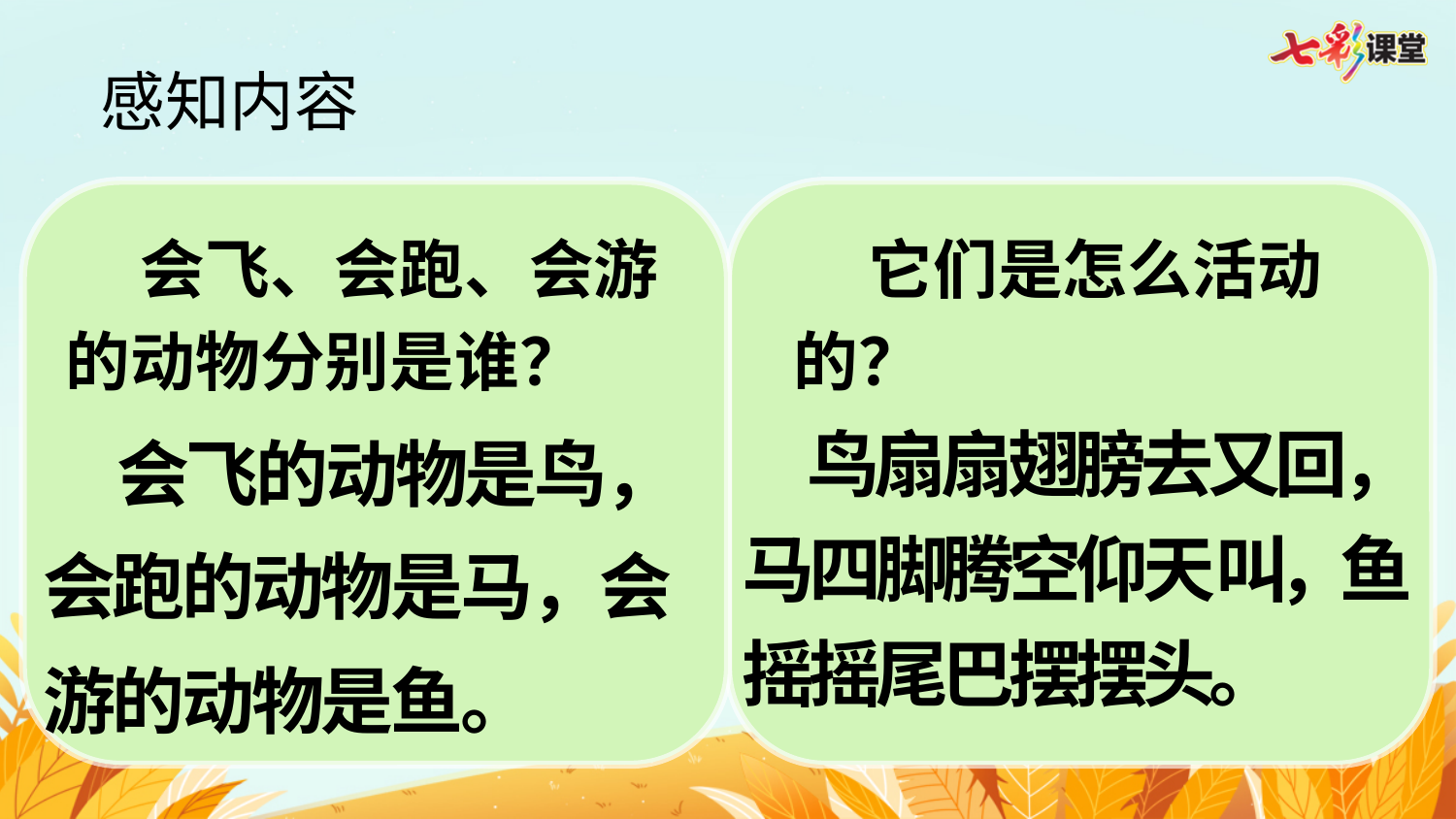

感知内容

    会飞、会跑、会游的动物分别是谁？
    它们是怎么活动的？
    会飞的动物是鸟，会跑的动物是马，会游的动物是鱼。
    鸟扇扇翅膀去又回，马四脚腾空仰天叫，鱼摇摇尾巴摆摆头。